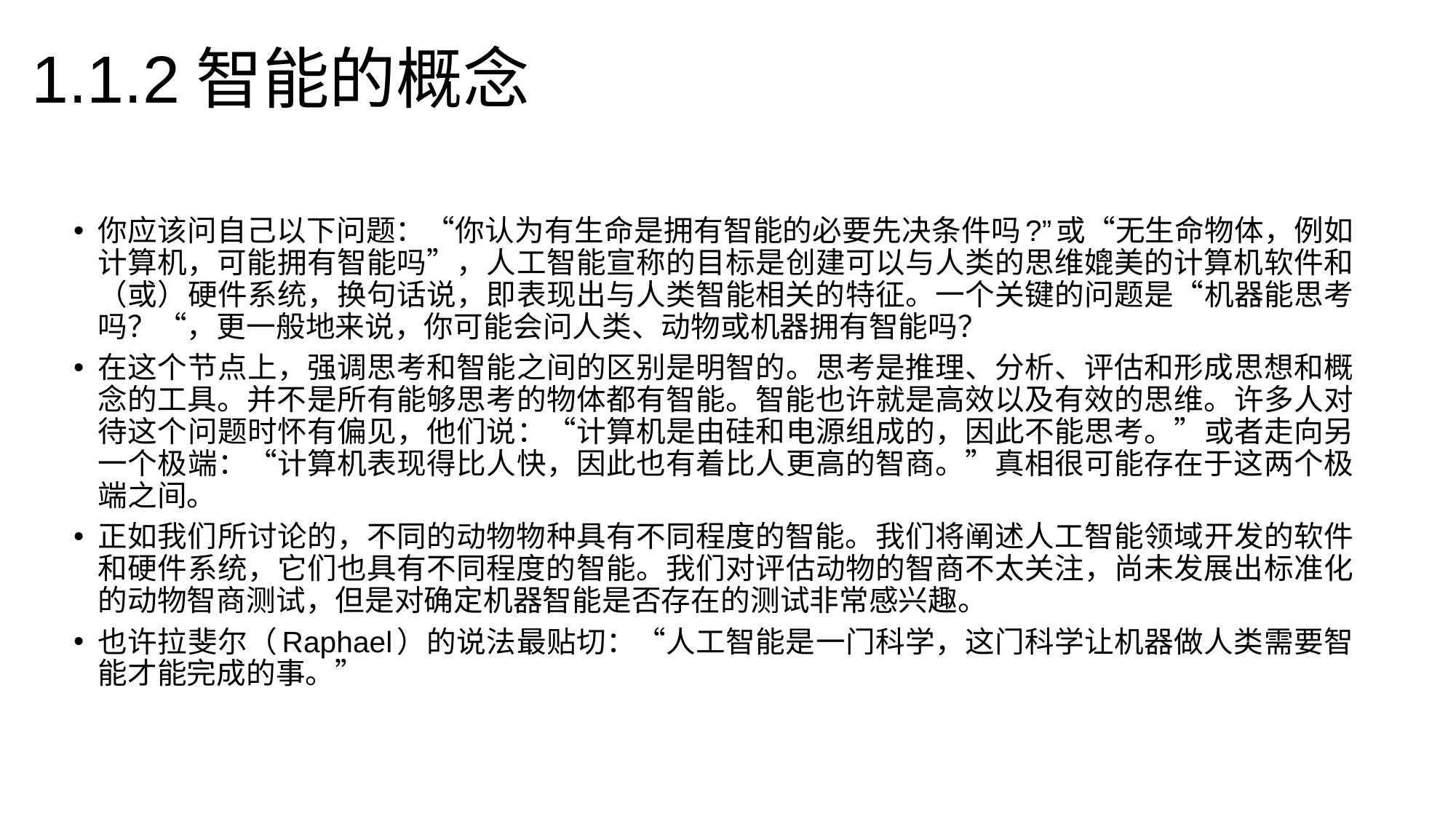

1.1.2智能的概念
你应该问自己以下问题：“你认为有生命是拥有智能的必要先决条件吗?”或“无生命物体，例如计算机，可能拥有智能吗”，人工智能宣称的目标是创建可以与人类的思维媲美的计算机软件和（或）硬件系统，换句话说，即表现出与人类智能相关的特征。一个关键的问题是“机器能思考吗？“，更一般地来说，你可能会问人类、动物或机器拥有智能吗？
在这个节点上，强调思考和智能之间的区别是明智的。思考是推理、分析、评估和形成思想和概念的工具。并不是所有能够思考的物体都有智能。智能也许就是高效以及有效的思维。许多人对待这个问题时怀有偏见，他们说：“计算机是由硅和电源组成的，因此不能思考。”或者走向另一个极端：“计算机表现得比人快，因此也有着比人更高的智商。”真相很可能存在于这两个极端之间。
正如我们所讨论的，不同的动物物种具有不同程度的智能。我们将阐述人工智能领域开发的软件和硬件系统，它们也具有不同程度的智能。我们对评估动物的智商不太关注，尚未发展出标准化的动物智商测试，但是对确定机器智能是否存在的测试非常感兴趣。
也许拉斐尔（Raphael）的说法最贴切：“人工智能是一门科学，这门科学让机器做人类需要智能才能完成的事。”